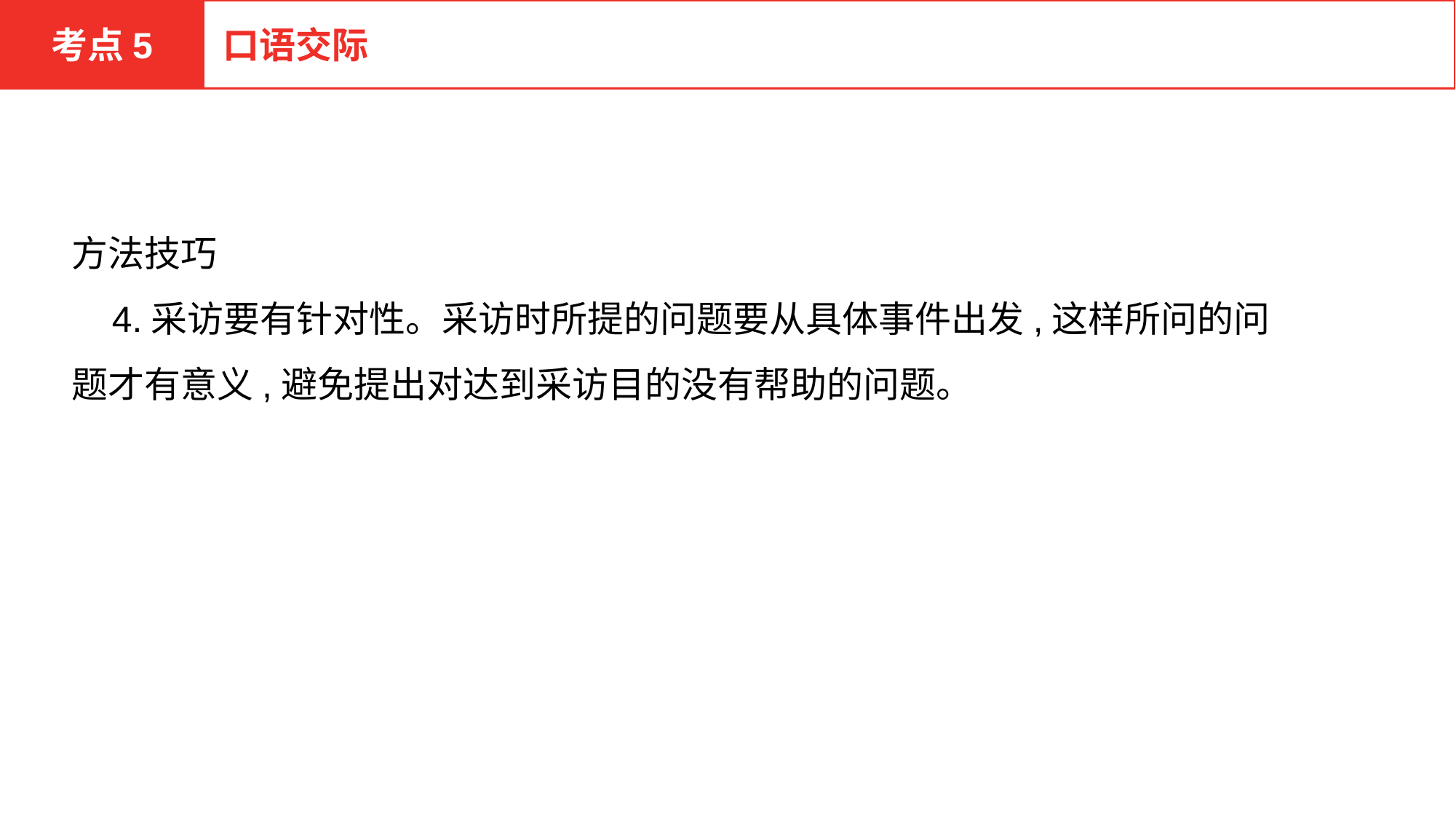

考点5
口语交际
方法技巧
    4.采访要有针对性。采访时所提的问题要从具体事件出发,这样所问的问题才有意义,避免提出对达到采访目的没有帮助的问题。